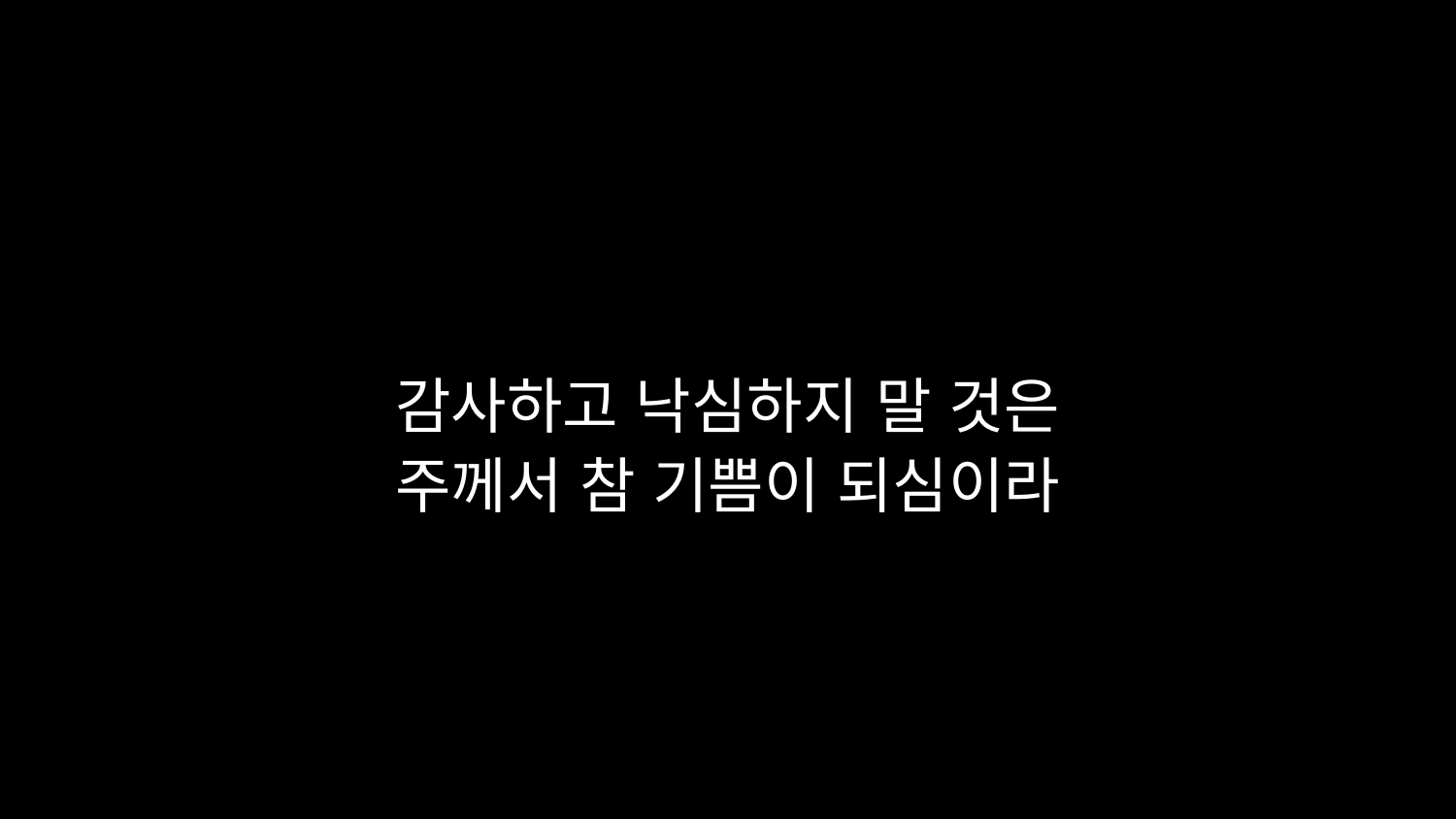

# 감사하고 낙심하지 말 것은 주께서 참 기쁨이 되심이라